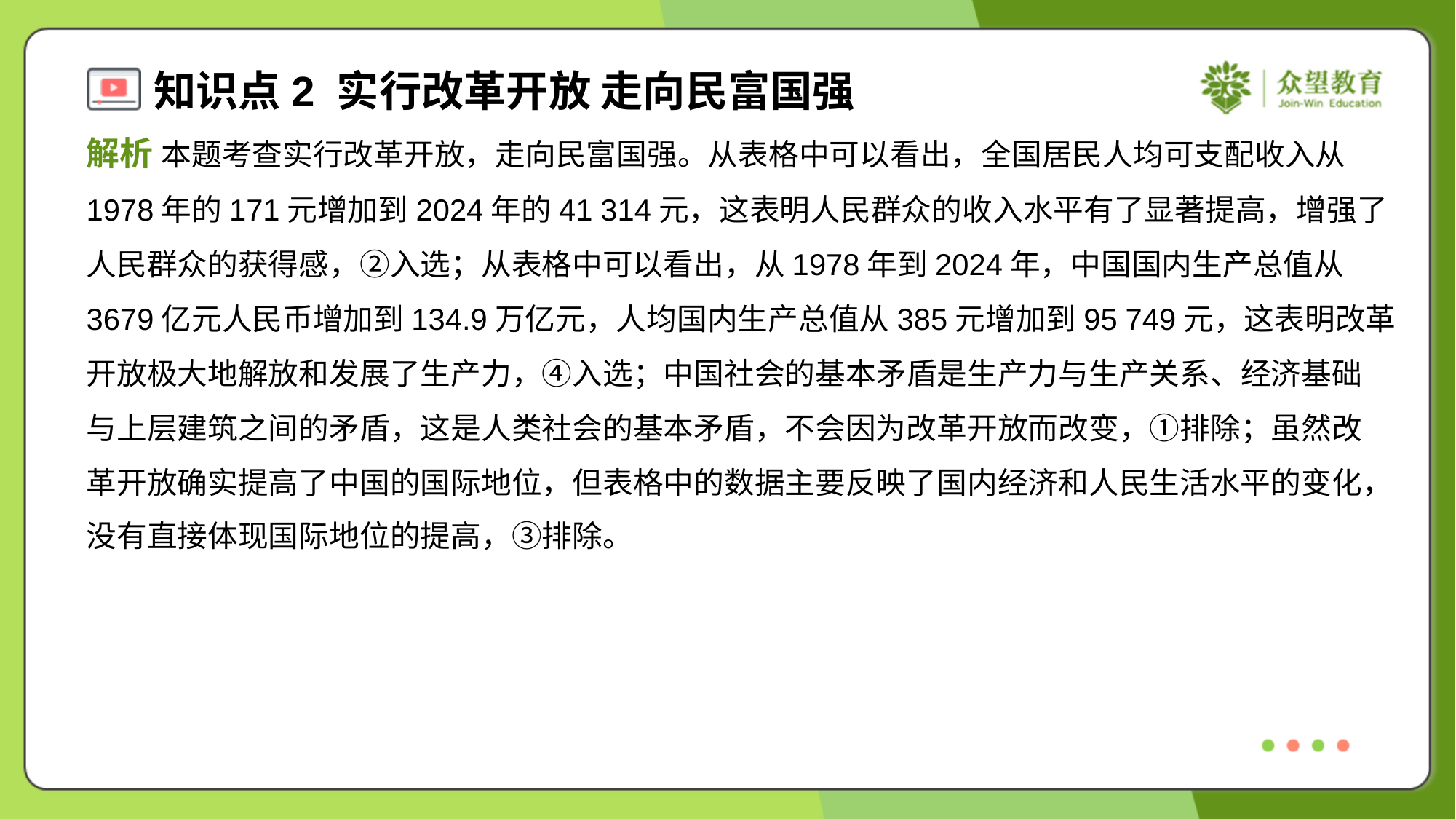

解析 本题考查实行改革开放，走向民富国强。从表格中可以看出，全国居民人均可支配收入从
1978年的171元增加到2024年的41 314元，这表明人民群众的收入水平有了显著提高，增强了
人民群众的获得感，②入选；从表格中可以看出，从1978年到2024年，中国国内生产总值从
3679亿元人民币增加到134.9万亿元，人均国内生产总值从385元增加到95 749元，这表明改革
开放极大地解放和发展了生产力，④入选；中国社会的基本矛盾是生产力与生产关系、经济基础
与上层建筑之间的矛盾，这是人类社会的基本矛盾，不会因为改革开放而改变，①排除；虽然改
革开放确实提高了中国的国际地位，但表格中的数据主要反映了国内经济和人民生活水平的变化，
没有直接体现国际地位的提高，③排除。